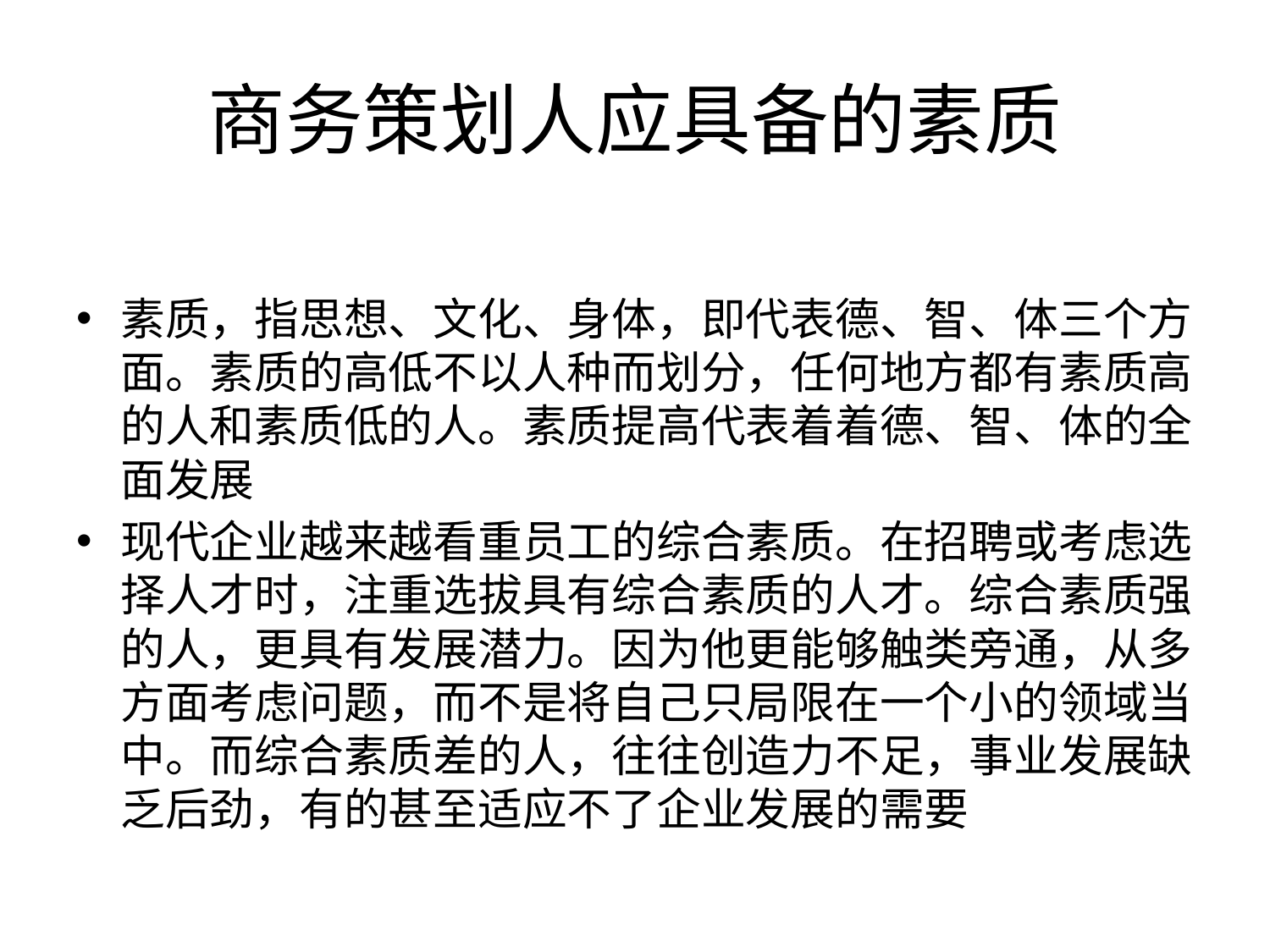

# 商务策划人应具备的素质

素质，指思想、文化、身体，即代表德、智、体三个方面。素质的高低不以人种而划分，任何地方都有素质高的人和素质低的人。素质提高代表着着德、智、体的全面发展
现代企业越来越看重员工的综合素质。在招聘或考虑选择人才时，注重选拔具有综合素质的人才。综合素质强的人，更具有发展潜力。因为他更能够触类旁通，从多方面考虑问题，而不是将自己只局限在一个小的领域当中。而综合素质差的人，往往创造力不足，事业发展缺乏后劲，有的甚至适应不了企业发展的需要